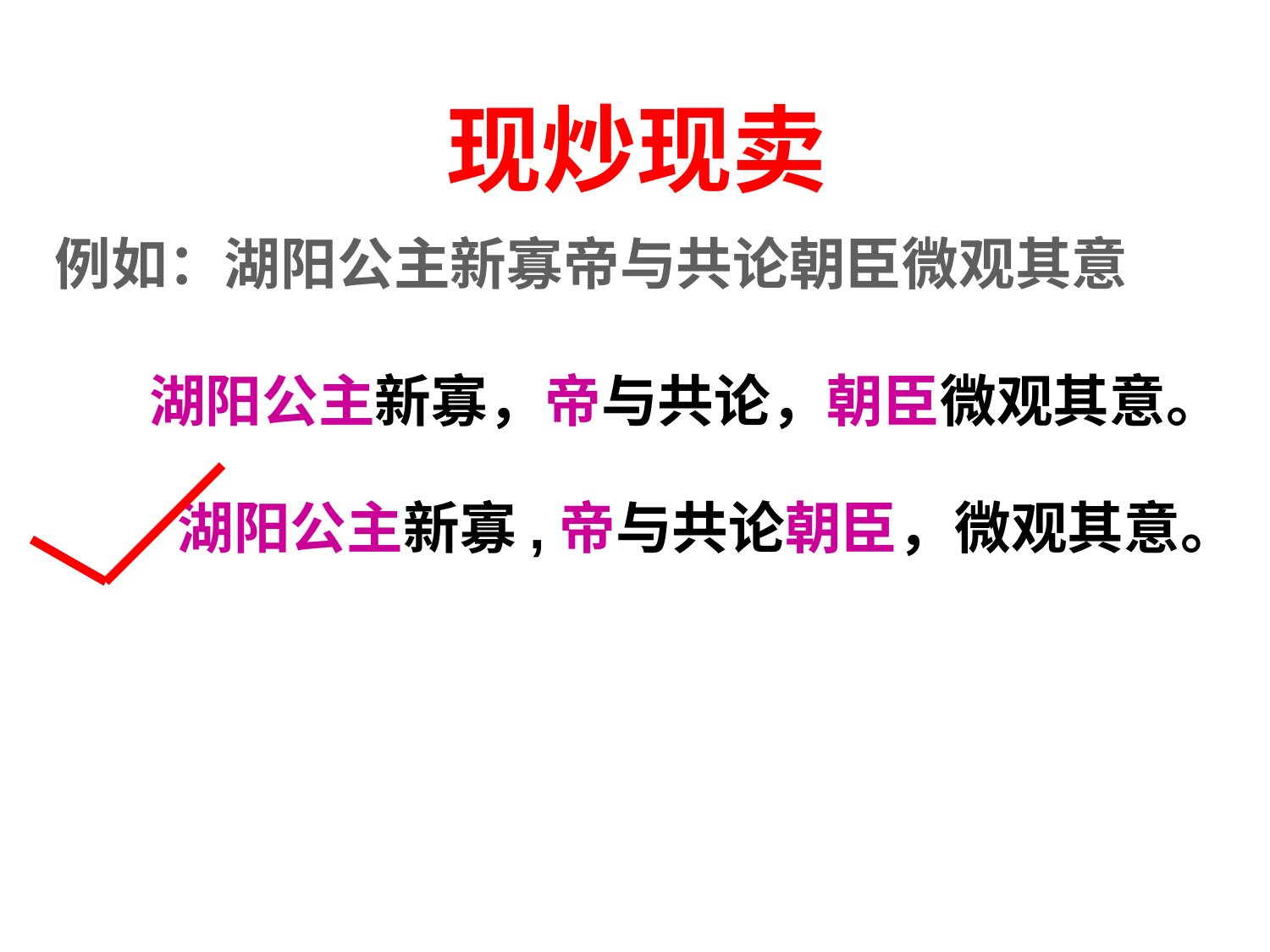

现炒现卖
例如：湖阳公主新寡帝与共论朝臣微观其意
1、湖阳公主新寡，帝与共论，朝臣微观其意。

2、湖阳公主新寡,帝与共论朝臣，微观其意。
#
